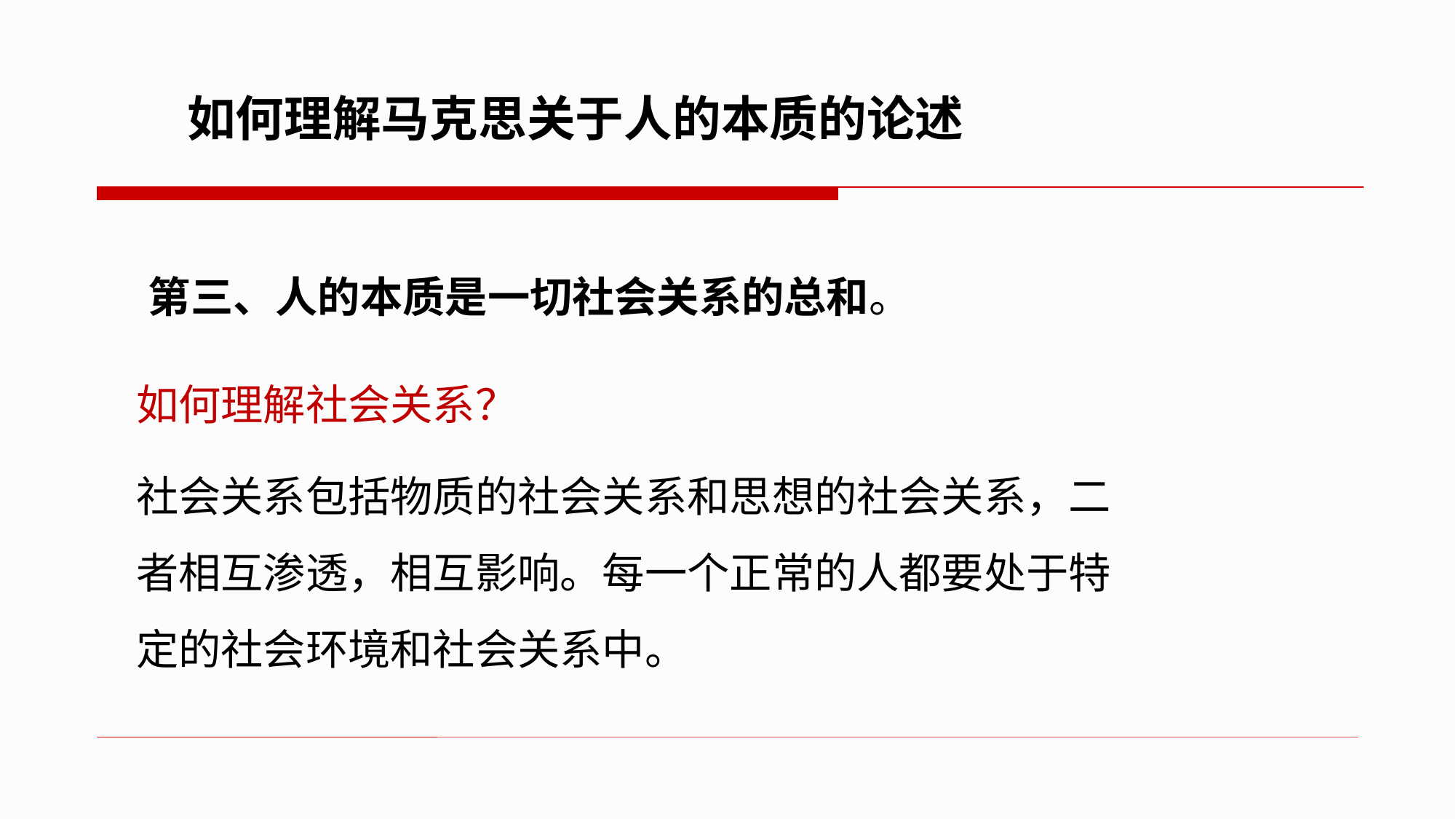

如何理解马克思关于人的本质的论述
第三、人的本质是一切社会关系的总和。

如何理解社会关系？
社会关系包括物质的社会关系和思想的社会关系，二者相互渗透，相互影响。每一个正常的人都要处于特定的社会环境和社会关系中。